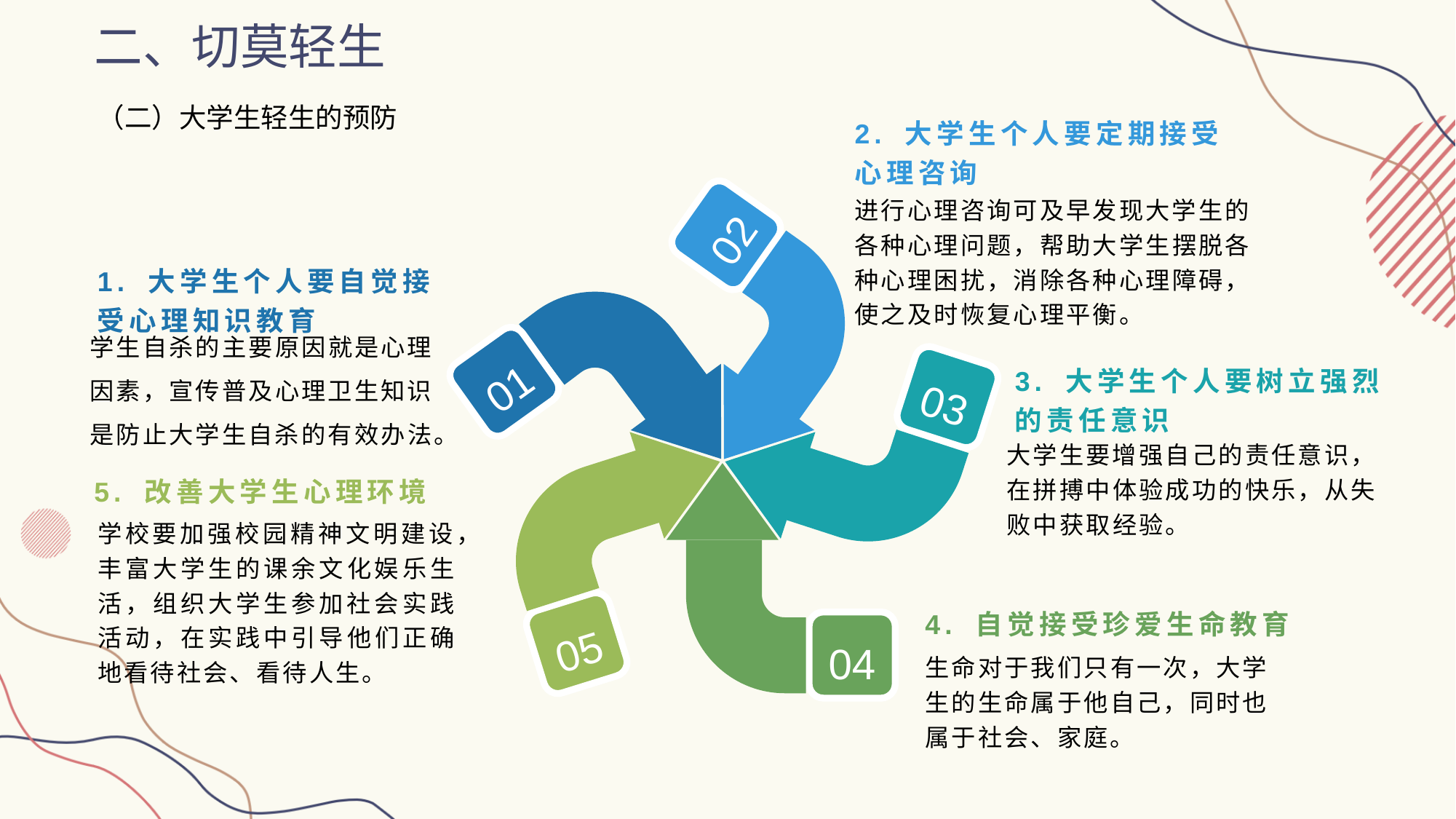

二、切莫轻生
（二）大学生轻生的预防
2. 大学生个人要定期接受心理咨询
进行心理咨询可及早发现大学生的各种心理问题，帮助大学生摆脱各种心理困扰，消除各种心理障碍，使之及时恢复心理平衡。
02
1. 大学生个人要自觉接受心理知识教育

学生自杀的主要原因就是心理因素，宣传普及心理卫生知识是防止大学生自杀的有效办法。
01
3. 大学生个人要树立强烈的责任意识
03

大学生要增强自己的责任意识，在拼搏中体验成功的快乐，从失败中获取经验。

5. 改善大学生心理环境

学校要加强校园精神文明建设，丰富大学生的课余文化娱乐生活，组织大学生参加社会实践活动，在实践中引导他们正确地看待社会、看待人生。

4. 自觉接受珍爱生命教育
05
04
生命对于我们只有一次，大学生的生命属于他自己，同时也属于社会、家庭。